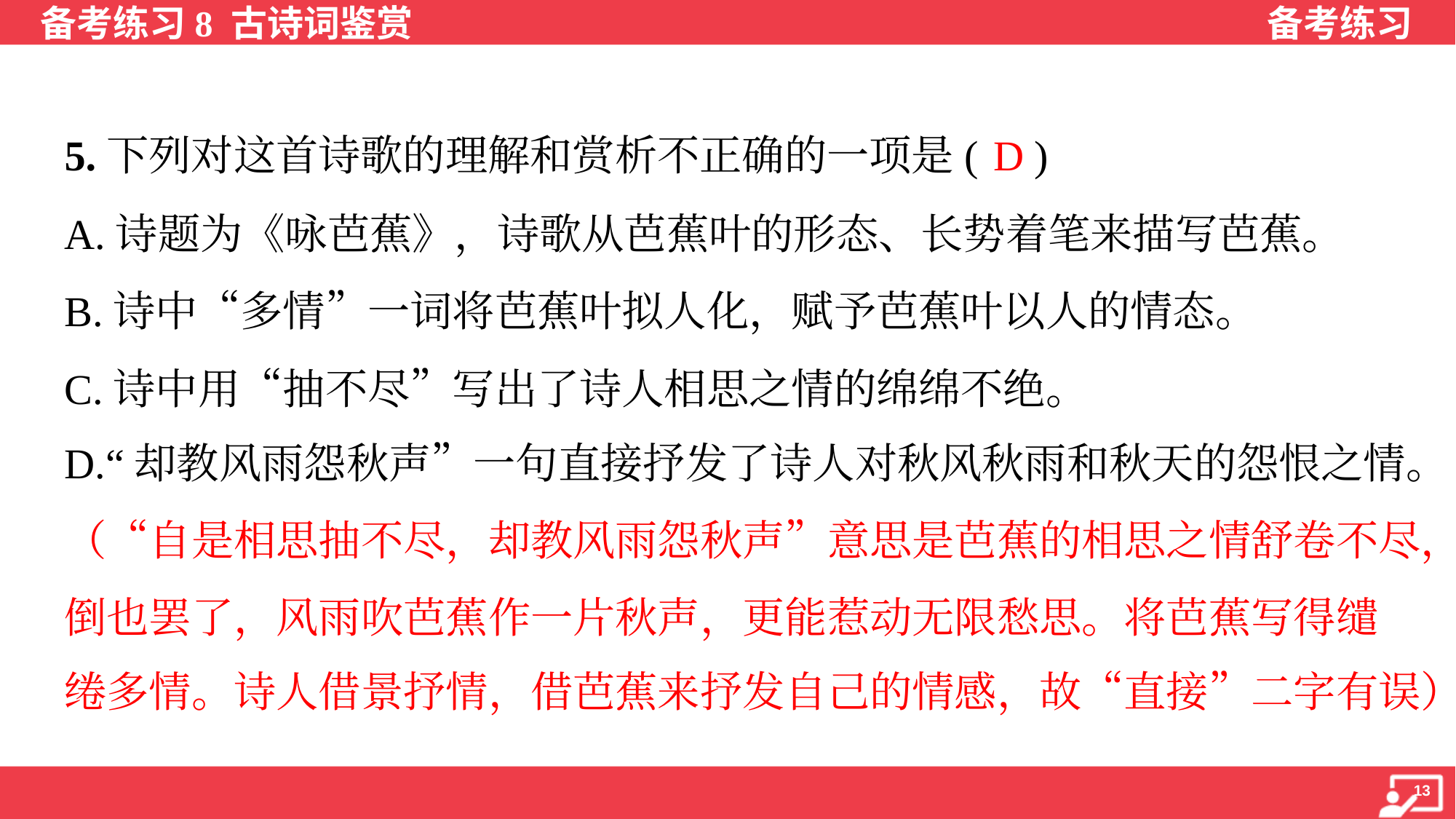

D
5.下列对这首诗歌的理解和赏析不正确的一项是(     )
A.诗题为《咏芭蕉》，诗歌从芭蕉叶的形态、长势着笔来描写芭蕉。
B.诗中“多情”一词将芭蕉叶拟人化，赋予芭蕉叶以人的情态。
C.诗中用“抽不尽”写出了诗人相思之情的绵绵不绝。
D.“却教风雨怨秋声”一句直接抒发了诗人对秋风秋雨和秋天的怨恨之情。
（“自是相思抽不尽，却教风雨怨秋声”意思是芭蕉的相思之情舒卷不尽，
倒也罢了，风雨吹芭蕉作一片秋声，更能惹动无限愁思。将芭蕉写得缱
绻多情。诗人借景抒情，借芭蕉来抒发自己的情感，故“直接”二字有误）